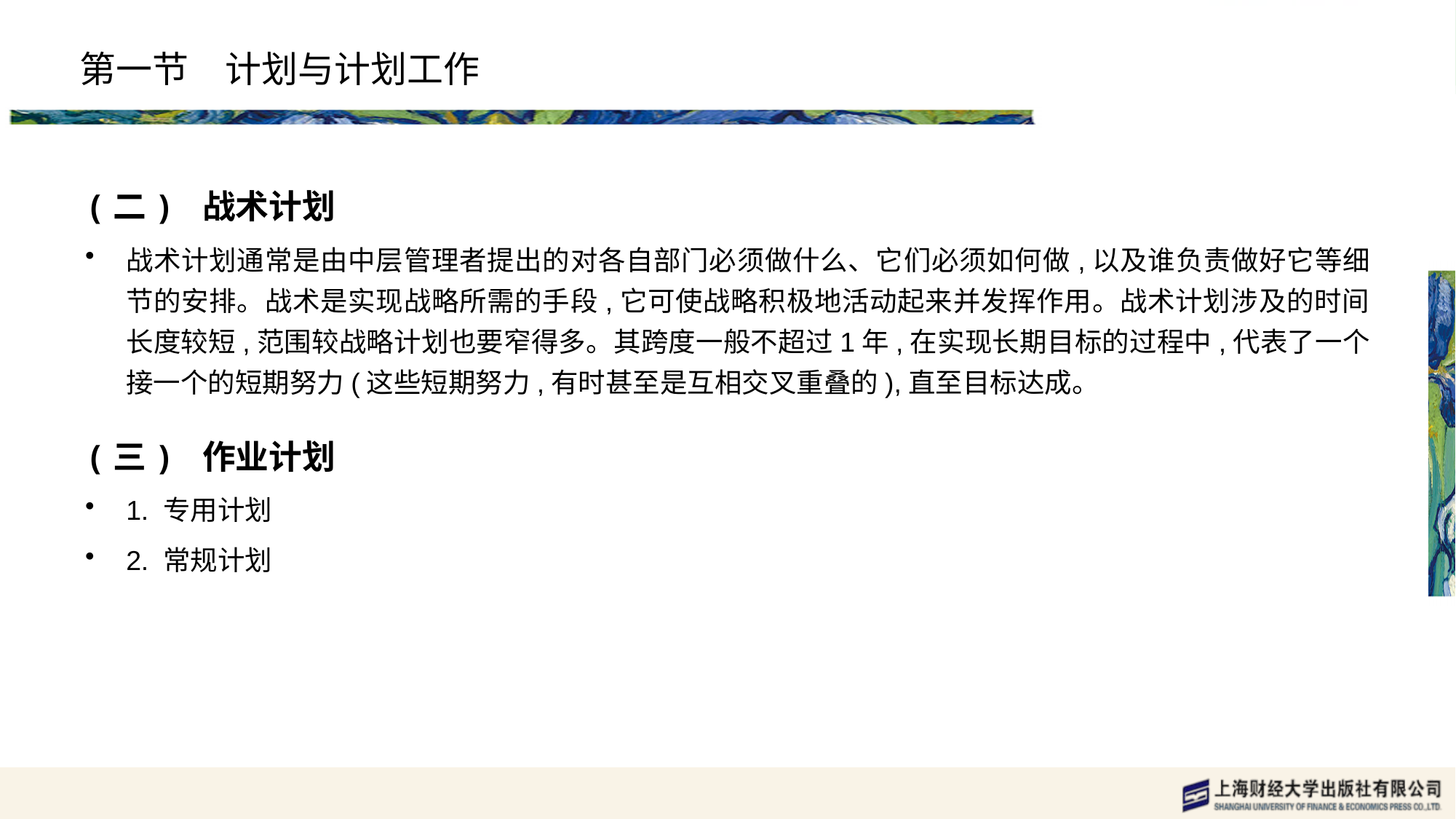

# 第一节　计划与计划工作
(二) 战术计划
战术计划通常是由中层管理者提出的对各自部门必须做什么、它们必须如何做,以及谁负责做好它等细节的安排。战术是实现战略所需的手段,它可使战略积极地活动起来并发挥作用。战术计划涉及的时间长度较短,范围较战略计划也要窄得多。其跨度一般不超过1年,在实现长期目标的过程中,代表了一个接一个的短期努力(这些短期努力,有时甚至是互相交叉重叠的),直至目标达成。
(三) 作业计划
1. 专用计划
2. 常规计划